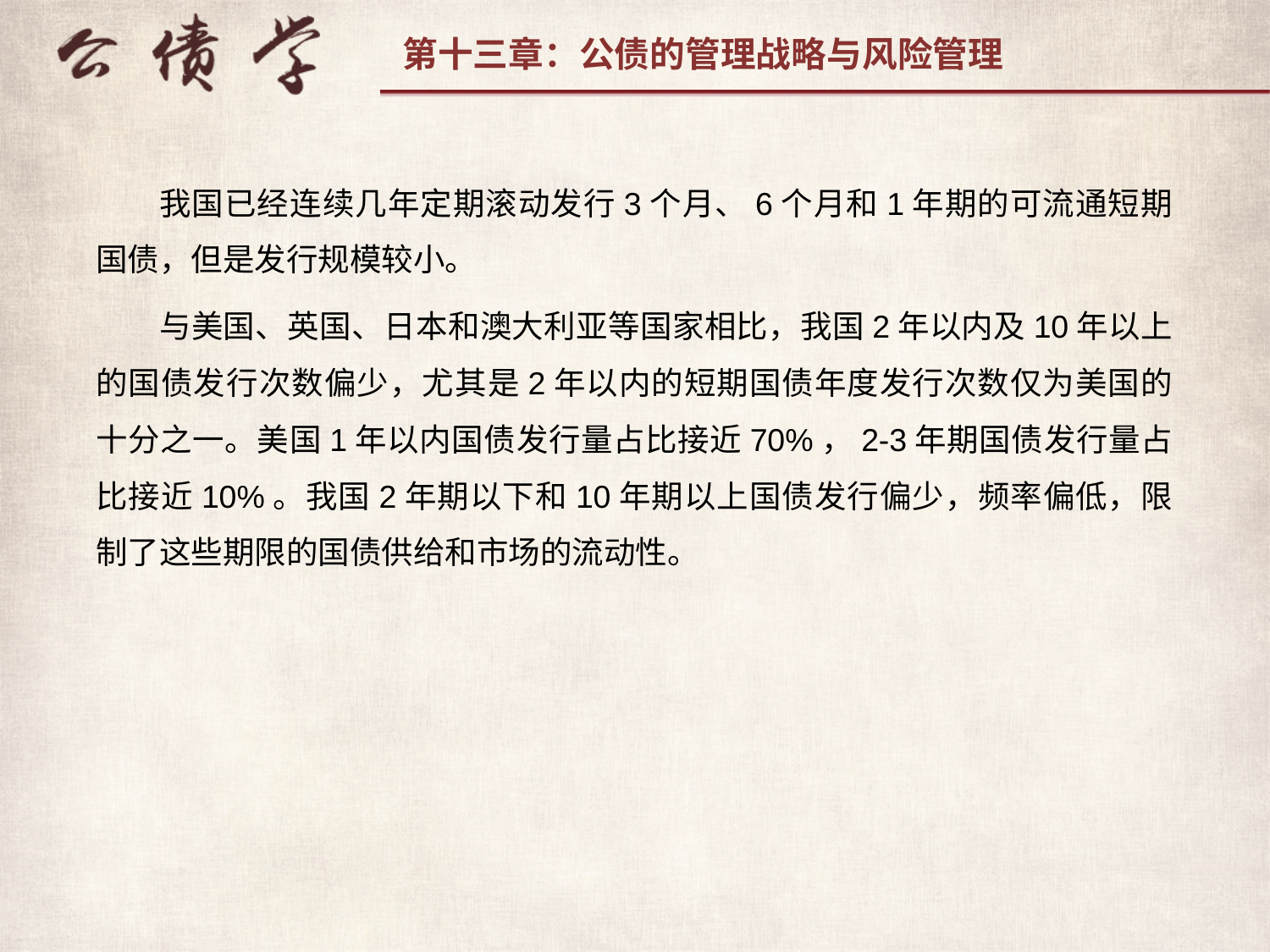

我国已经连续几年定期滚动发行3个月、6个月和1年期的可流通短期国债，但是发行规模较小。
与美国、英国、日本和澳大利亚等国家相比，我国2年以内及10年以上的国债发行次数偏少，尤其是2年以内的短期国债年度发行次数仅为美国的十分之一。美国1年以内国债发行量占比接近70%，2-3年期国债发行量占比接近10%。我国2年期以下和10年期以上国债发行偏少，频率偏低，限制了这些期限的国债供给和市场的流动性。

22